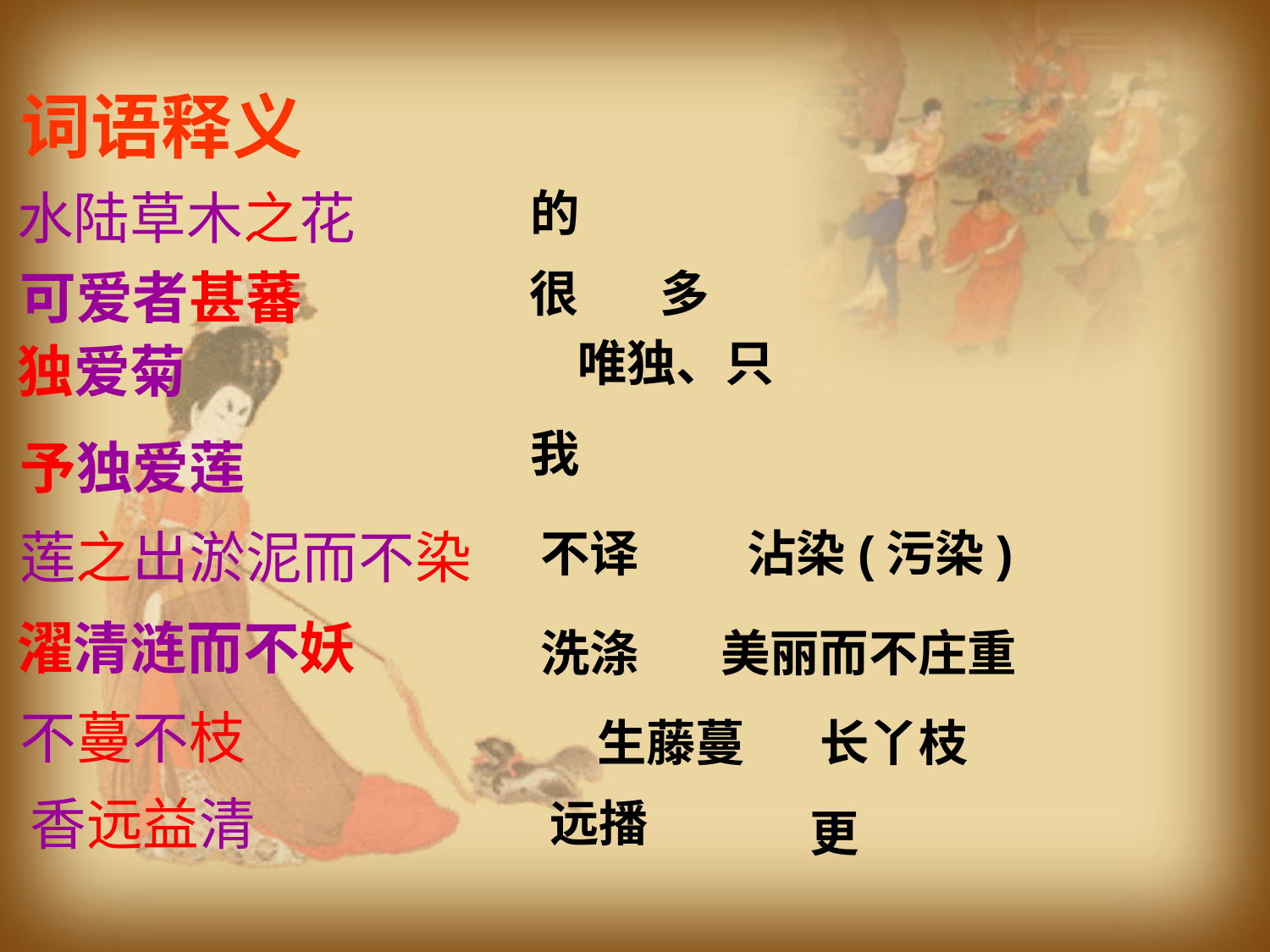

词语释义
的
水陆草木之花

可爱者甚蕃
很
多
唯独、只
独爱菊
我
予独爱莲
莲之出淤泥而不染
不译
沾染(污染)

濯清涟而不妖
洗涤
美丽而不庄重
不蔓不枝
生藤蔓
长丫枝
香远益清
远播
更